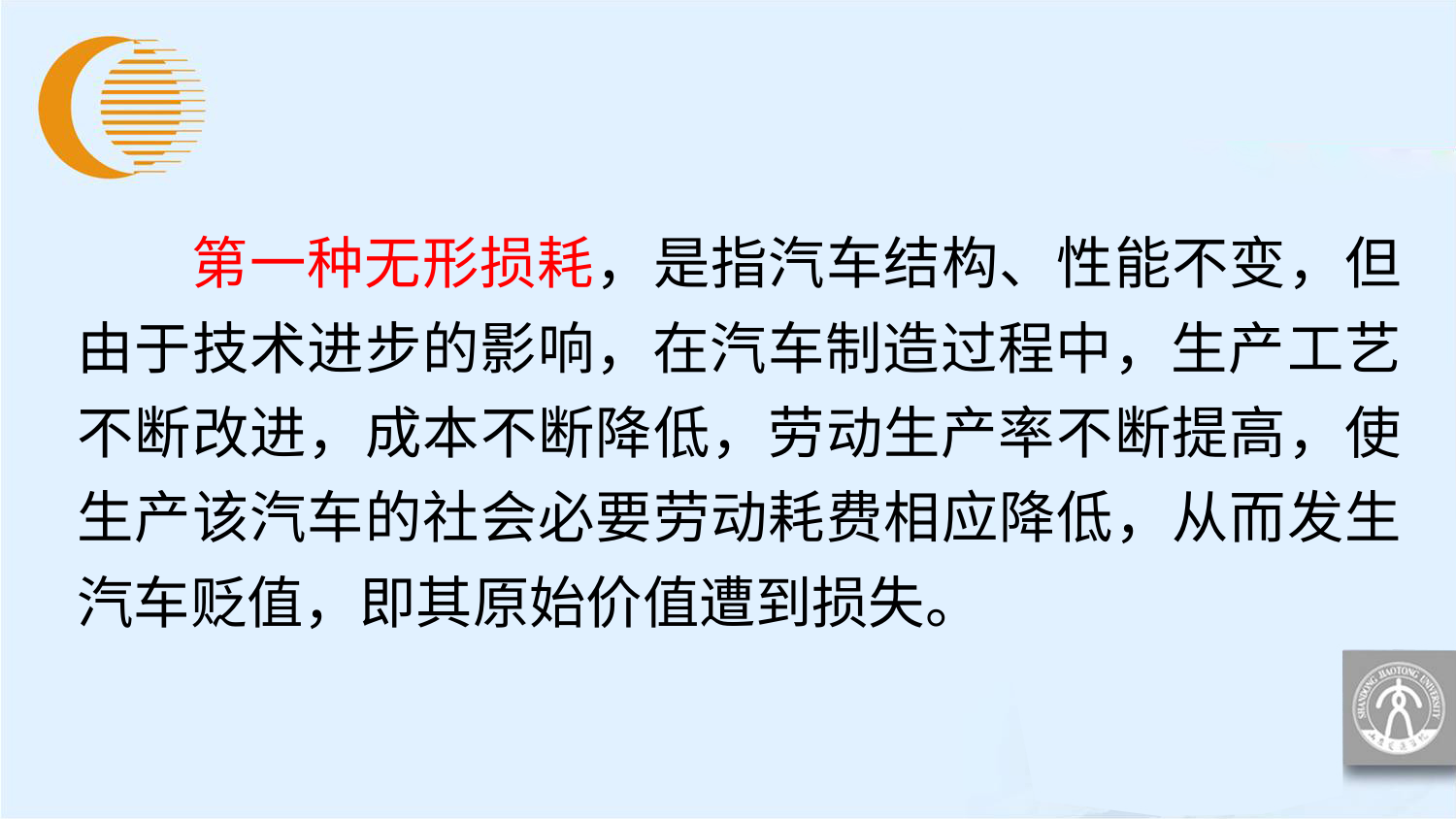

第一种无形损耗，是指汽车结构、性能不变，但由于技术进步的影响，在汽车制造过程中，生产工艺不断改进，成本不断降低，劳动生产率不断提高，使生产该汽车的社会必要劳动耗费相应降低，从而发生汽车贬值，即其原始价值遭到损失。